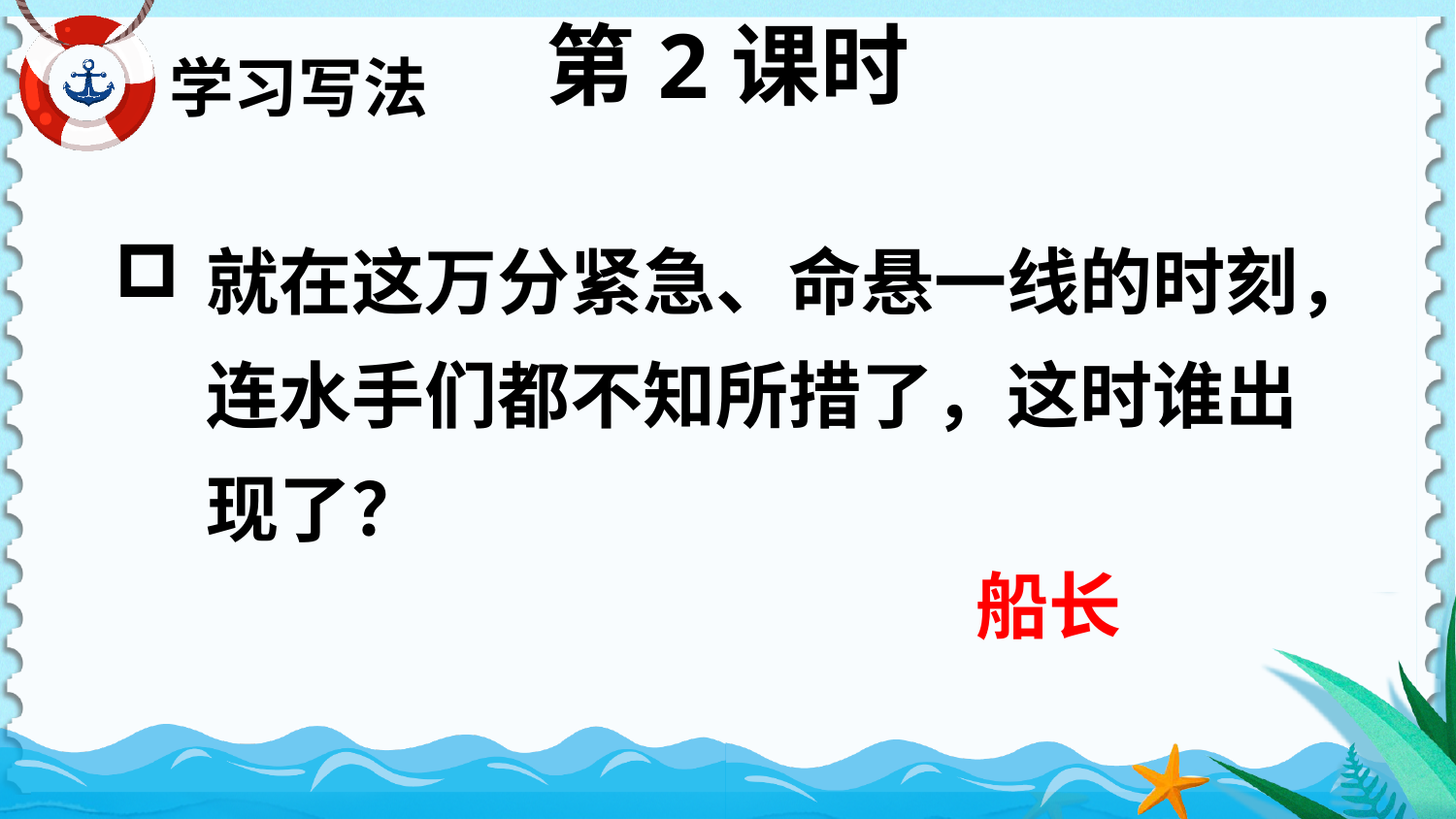

第2课时
学习写法
就在这万分紧急、命悬一线的时刻，连水手们都不知所措了，这时谁出现了？
船长